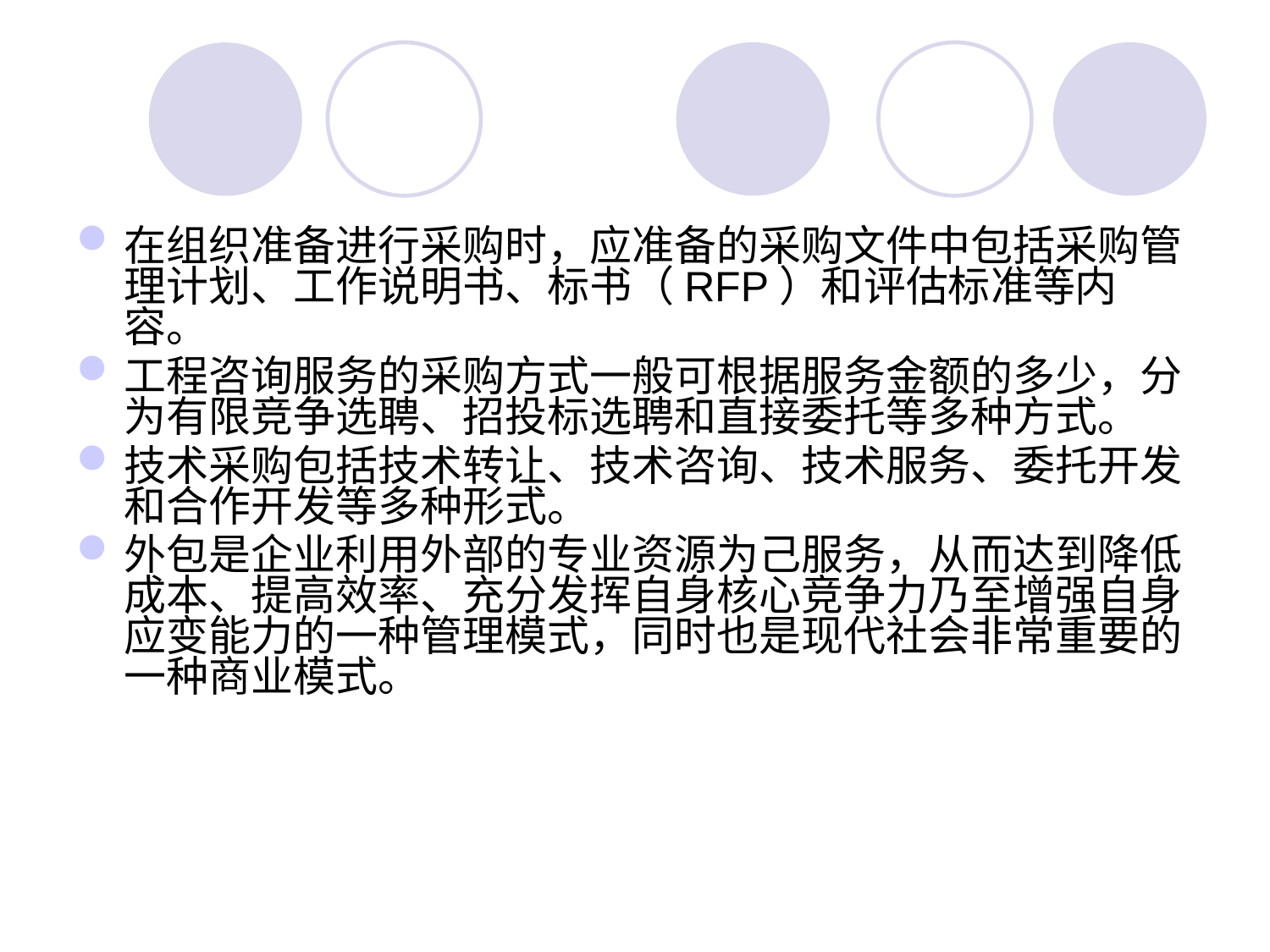

#
在组织准备进行采购时，应准备的采购文件中包括采购管理计划、工作说明书、标书（RFP）和评估标准等内容。
工程咨询服务的采购方式一般可根据服务金额的多少，分为有限竞争选聘、招投标选聘和直接委托等多种方式。
技术采购包括技术转让、技术咨询、技术服务、委托开发和合作开发等多种形式。
外包是企业利用外部的专业资源为己服务，从而达到降低成本、提高效率、充分发挥自身核心竞争力乃至增强自身应变能力的一种管理模式，同时也是现代社会非常重要的一种商业模式。